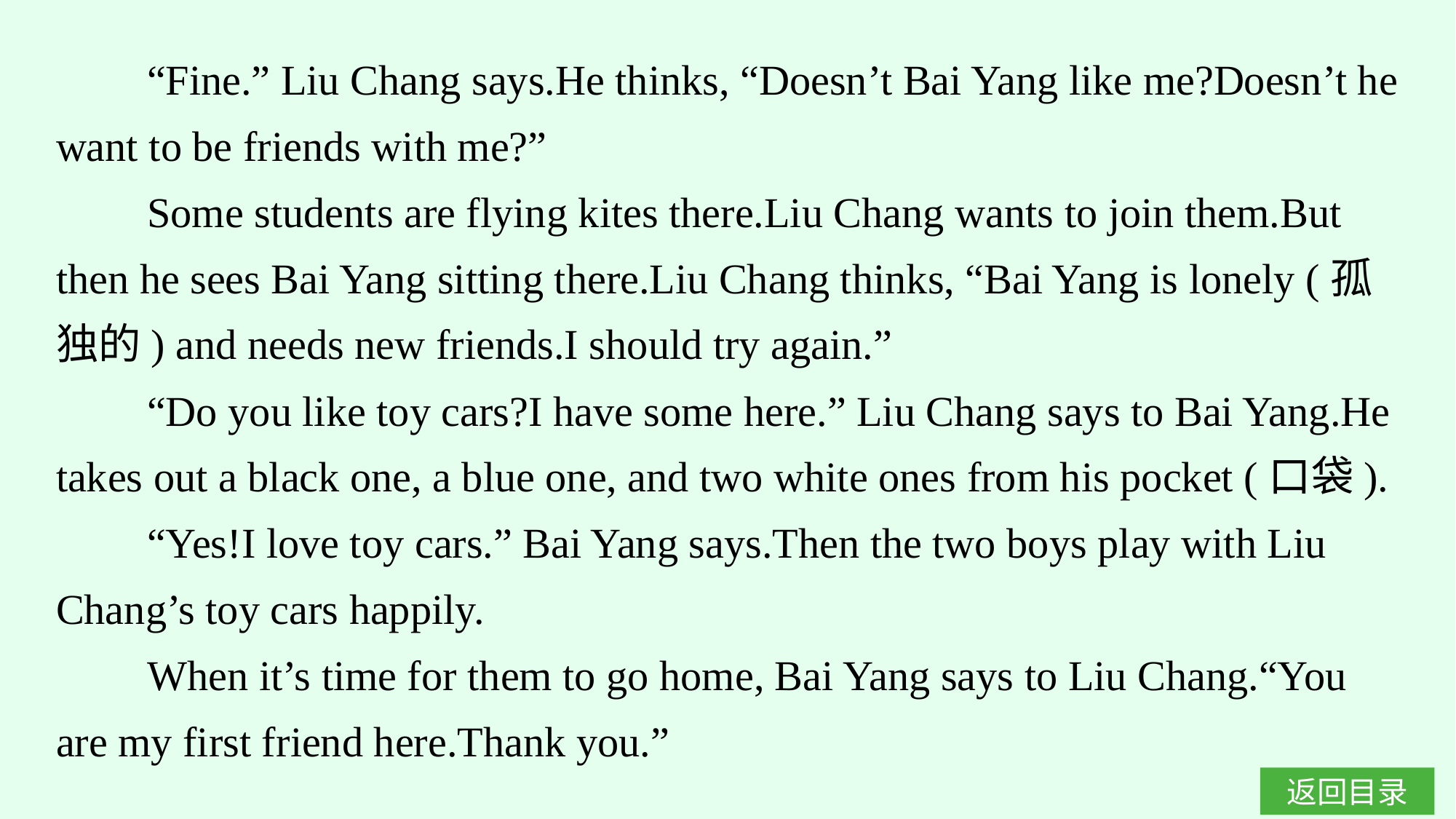

“Fine.” Liu Chang says.He thinks, “Doesn’t Bai Yang like me?Doesn’t he want to be friends with me?”
Some students are flying kites there.Liu Chang wants to join them.But then he sees Bai Yang sitting there.Liu Chang thinks, “Bai Yang is lonely (孤独的) and needs new friends.I should try again.”
“Do you like toy cars?I have some here.” Liu Chang says to Bai Yang.He takes out a black one, a blue one, and two white ones from his pocket (口袋).
“Yes!I love toy cars.” Bai Yang says.Then the two boys play with Liu Chang’s toy cars happily.
When it’s time for them to go home, Bai Yang says to Liu Chang.“You are my first friend here.Thank you.”